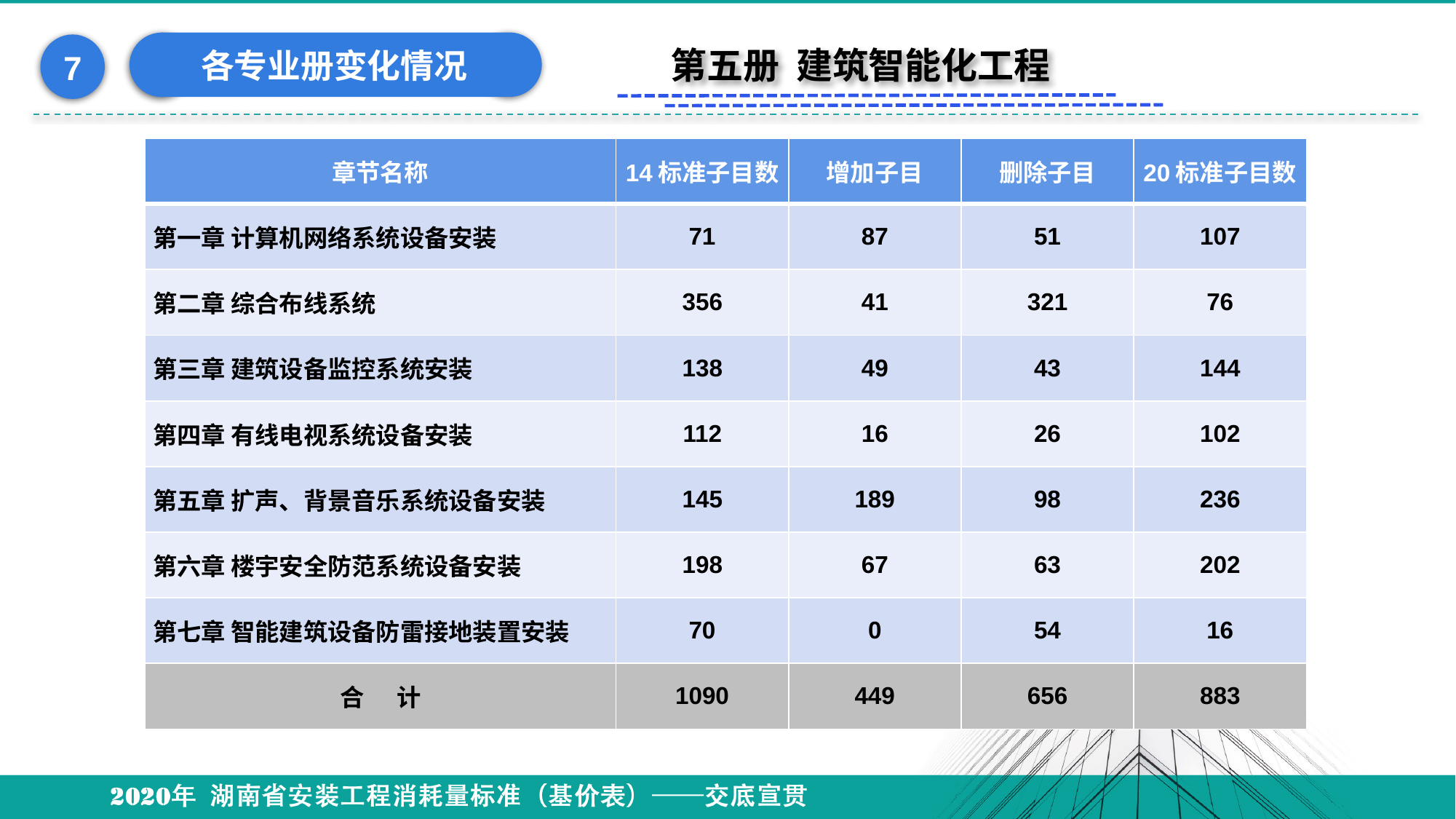

各专业册变化情况

7
第五册  建筑智能化工程
| 章节名称 | 14标准子目数 | 增加子目 | 删除子目 | 20标准子目数 |
| --- | --- | --- | --- | --- |
| 第一章 计算机网络系统设备安装 | 71 | 87 | 51 | 107 |
| 第二章 综合布线系统 | 356 | 41 | 321 | 76 |
| 第三章 建筑设备监控系统安装 | 138 | 49 | 43 | 144 |
| 第四章 有线电视系统设备安装 | 112 | 16 | 26 | 102 |
| 第五章 扩声、背景音乐系统设备安装 | 145 | 189 | 98 | 236 |
| 第六章 楼宇安全防范系统设备安装 | 198 | 67 | 63 | 202 |
| 第七章 智能建筑设备防雷接地装置安装 | 70 | 0 | 54 | 16 |
| 合 计 | 1090 | 449 | 656 | 883 |